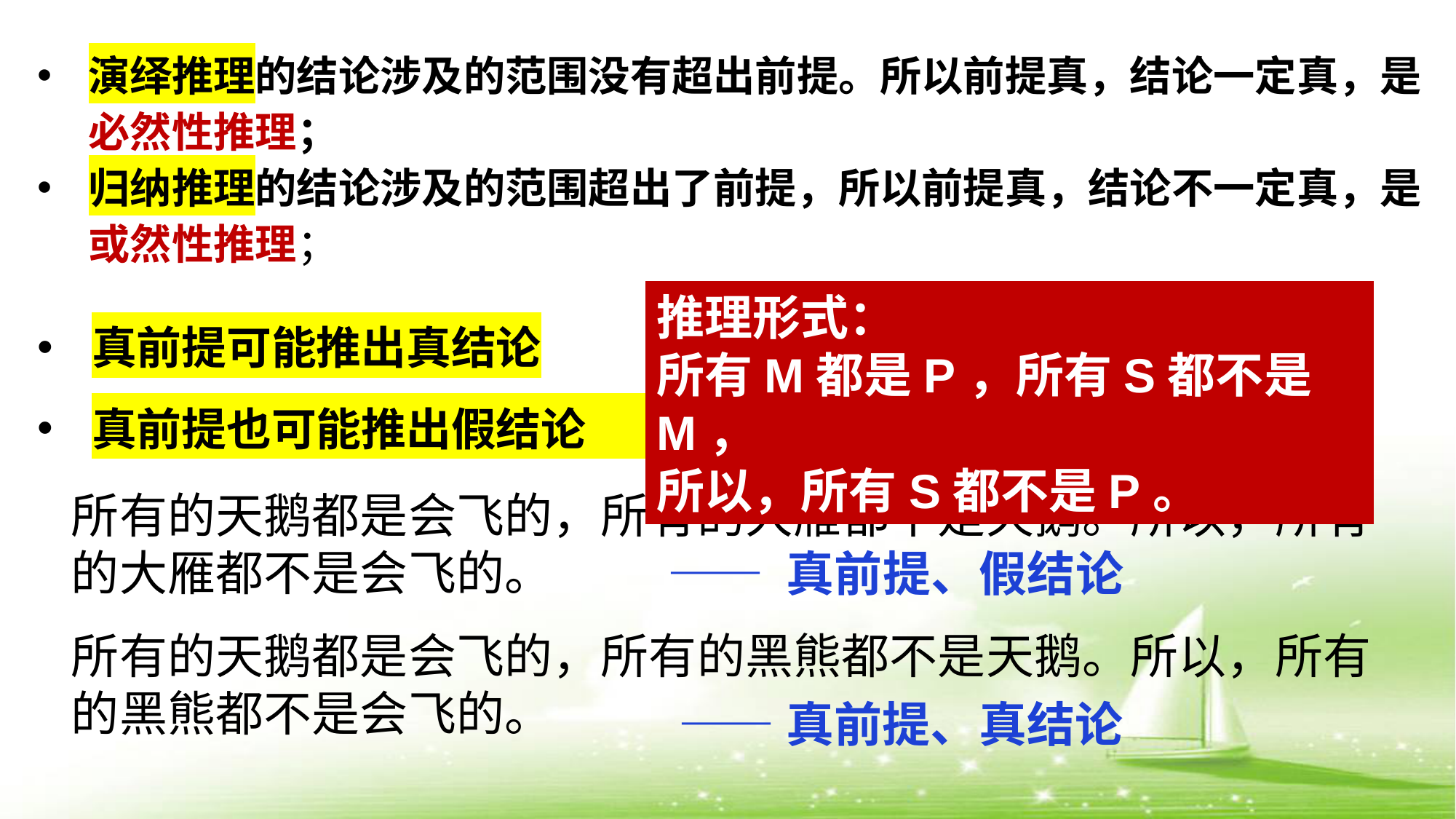

演绎推理的结论涉及的范围没有超出前提。所以前提真，结论一定真，是必然性推理；
归纳推理的结论涉及的范围超出了前提，所以前提真，结论不一定真，是或然性推理；
推理形式：
所有M都是P，所有S都不是M，
所以，所有S都不是P。
真前提可能推出真结论
真前提也可能推出假结论
所有的天鹅都是会飞的，所有的大雁都不是天鹅。所以，所有的大雁都不是会飞的。
 —— 真前提、假结论
所有的天鹅都是会飞的，所有的黑熊都不是天鹅。所以，所有的黑熊都不是会飞的。
——真前提、真结论